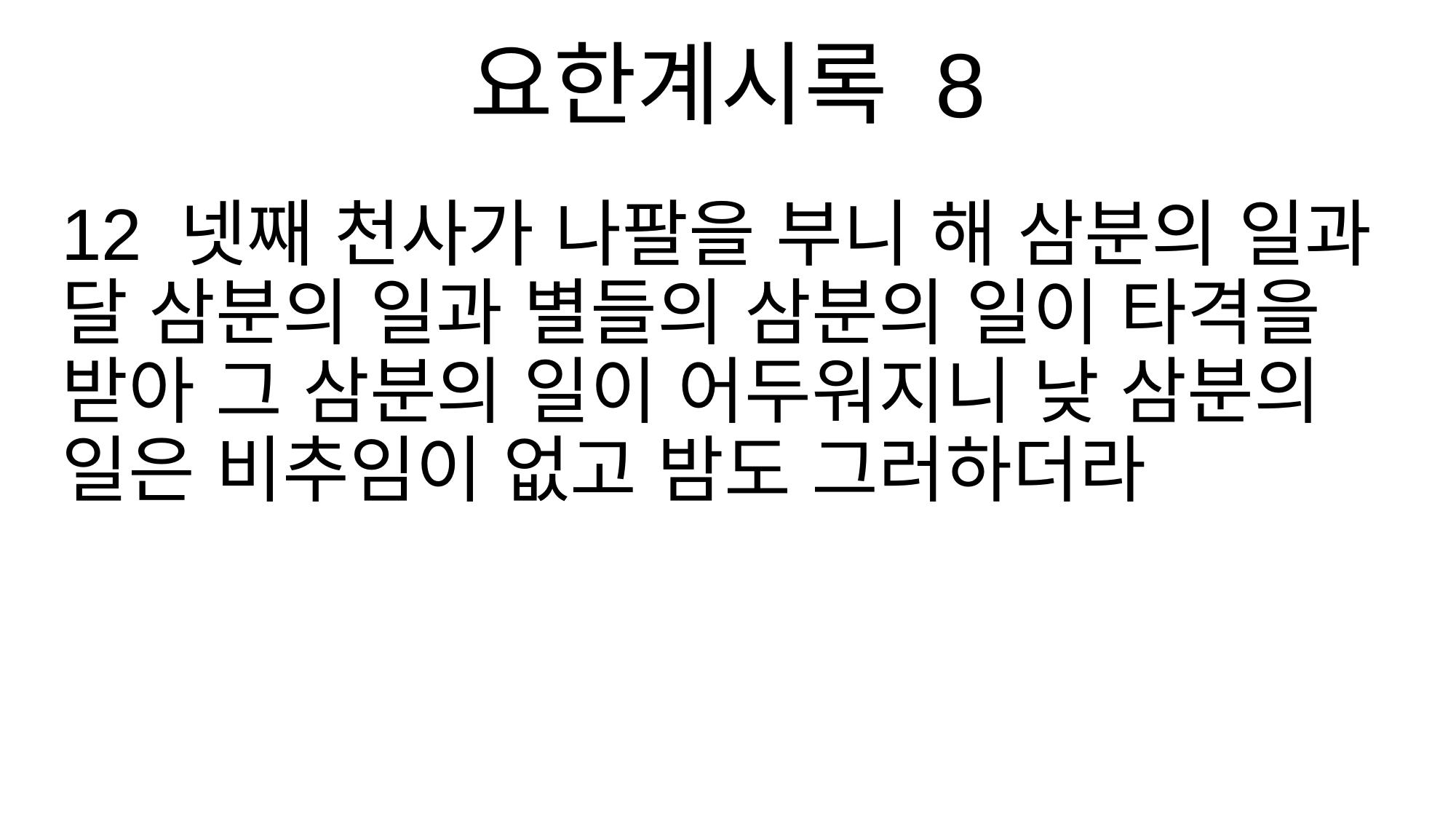

요한계시록 8
12 넷째 천사가 나팔을 부니 해 삼분의 일과 달 삼분의 일과 별들의 삼분의 일이 타격을 받아 그 삼분의 일이 어두워지니 낮 삼분의 일은 비추임이 없고 밤도 그러하더라